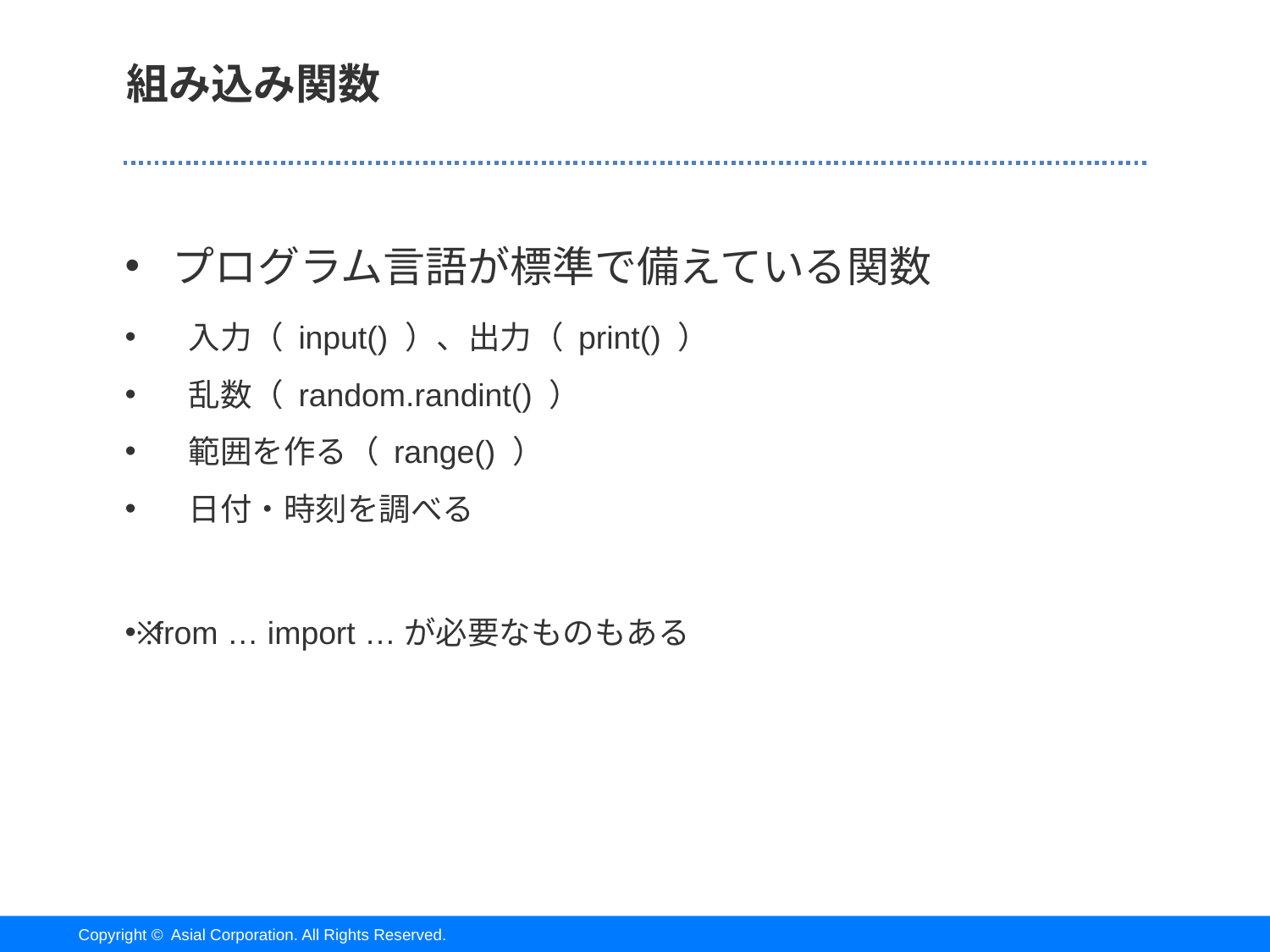

# 組み込み関数
プログラム言語が標準で備えている関数
入力（ input() ）、出力（ print() ）
乱数（ random.randint() ）
範囲を作る（ range() ）
日付・時刻を調べる

※from … import …が必要なものもある